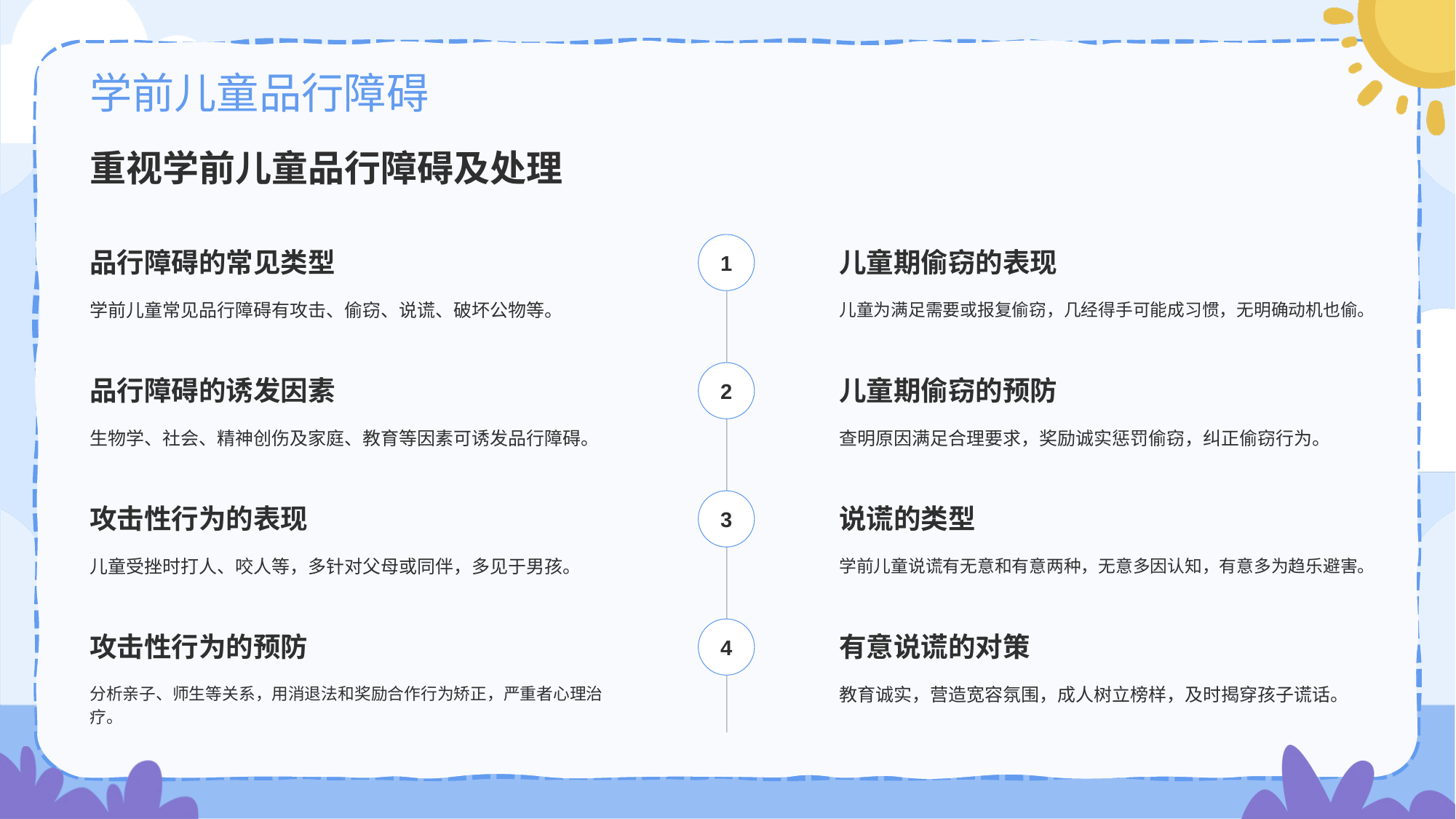

# 学前儿童品行障碍
重视学前儿童品行障碍及处理
1
品行障碍的常见类型
学前儿童常见品行障碍有攻击、偷窃、说谎、破坏公物等。
儿童期偷窃的表现
儿童为满足需要或报复偷窃，几经得手可能成习惯，无明确动机也偷。
2
品行障碍的诱发因素
生物学、社会、精神创伤及家庭、教育等因素可诱发品行障碍。
儿童期偷窃的预防
查明原因满足合理要求，奖励诚实惩罚偷窃，纠正偷窃行为。
3
攻击性行为的表现
儿童受挫时打人、咬人等，多针对父母或同伴，多见于男孩。
说谎的类型
学前儿童说谎有无意和有意两种，无意多因认知，有意多为趋乐避害。
4
攻击性行为的预防
分析亲子、师生等关系，用消退法和奖励合作行为矫正，严重者心理治疗。
有意说谎的对策
教育诚实，营造宽容氛围，成人树立榜样，及时揭穿孩子谎话。